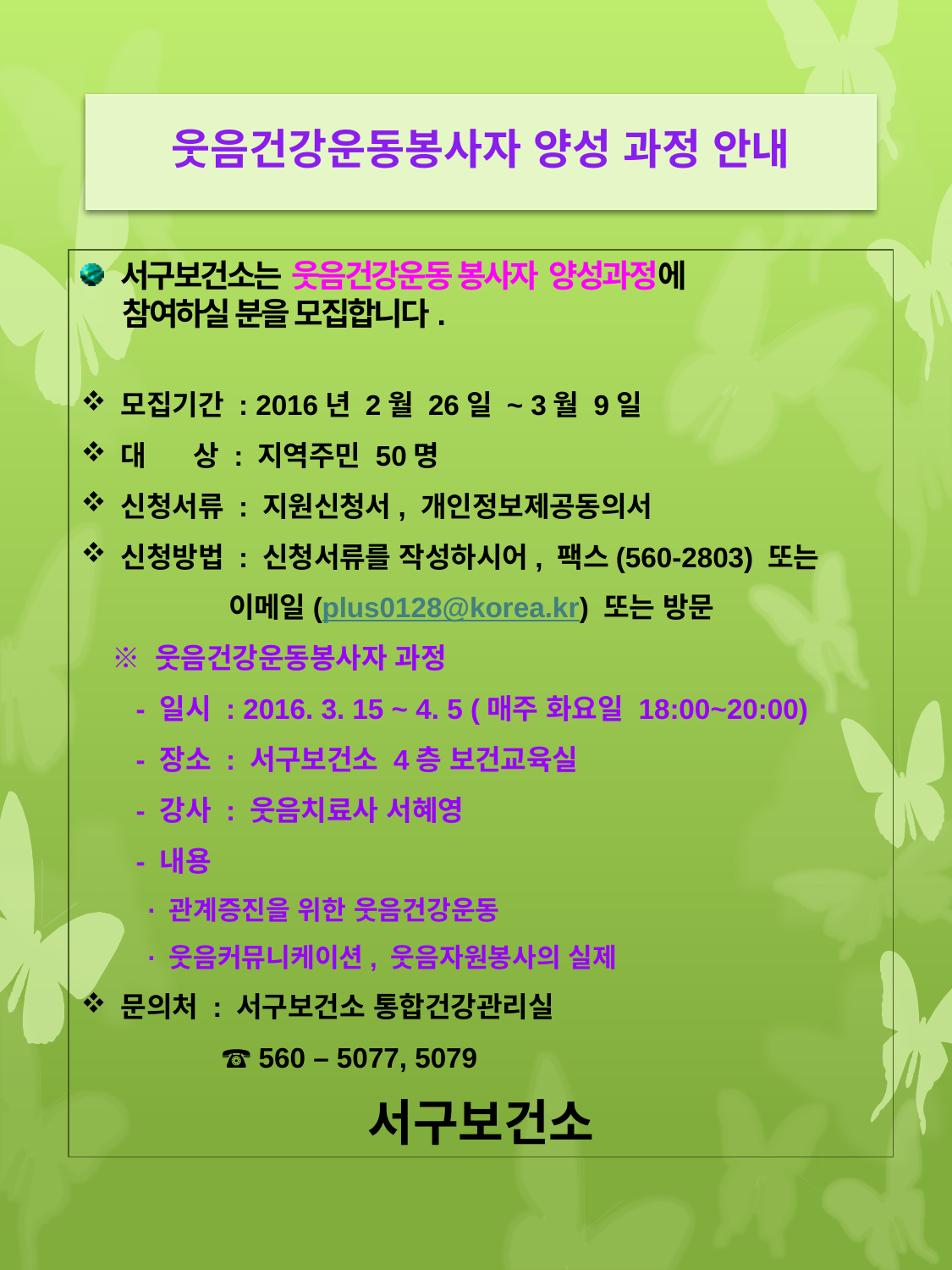

웃음건강운동봉사자 양성 과정 안내

서구보건소는 웃음건강운동 봉사자  양성과정에
     참여하실 분을 모집합니다.

모집기간 : 2016년 2월 26일 ~ 3월 9일
대      상 : 지역주민 50명
신청서류 : 지원신청서, 개인정보제공동의서
신청방법 : 신청서류를 작성하시어, 팩스(560-2803) 또는
                  이메일(plus0128@korea.kr) 또는 방문
    ※ 웃음건강운동봉사자 과정
       - 일시 : 2016. 3. 15 ~ 4. 5 (매주 화요일 18:00~20:00)
       - 장소 : 서구보건소 4층 보건교육실
       - 강사 : 웃음치료사 서혜영
       - 내용
         ∙ 관계증진을 위한 웃음건강운동
         ∙ 웃음커뮤니케이션, 웃음자원봉사의 실제
문의처 : 서구보건소 통합건강관리실
                  ☎ 560 – 5077, 5079
서구보건소